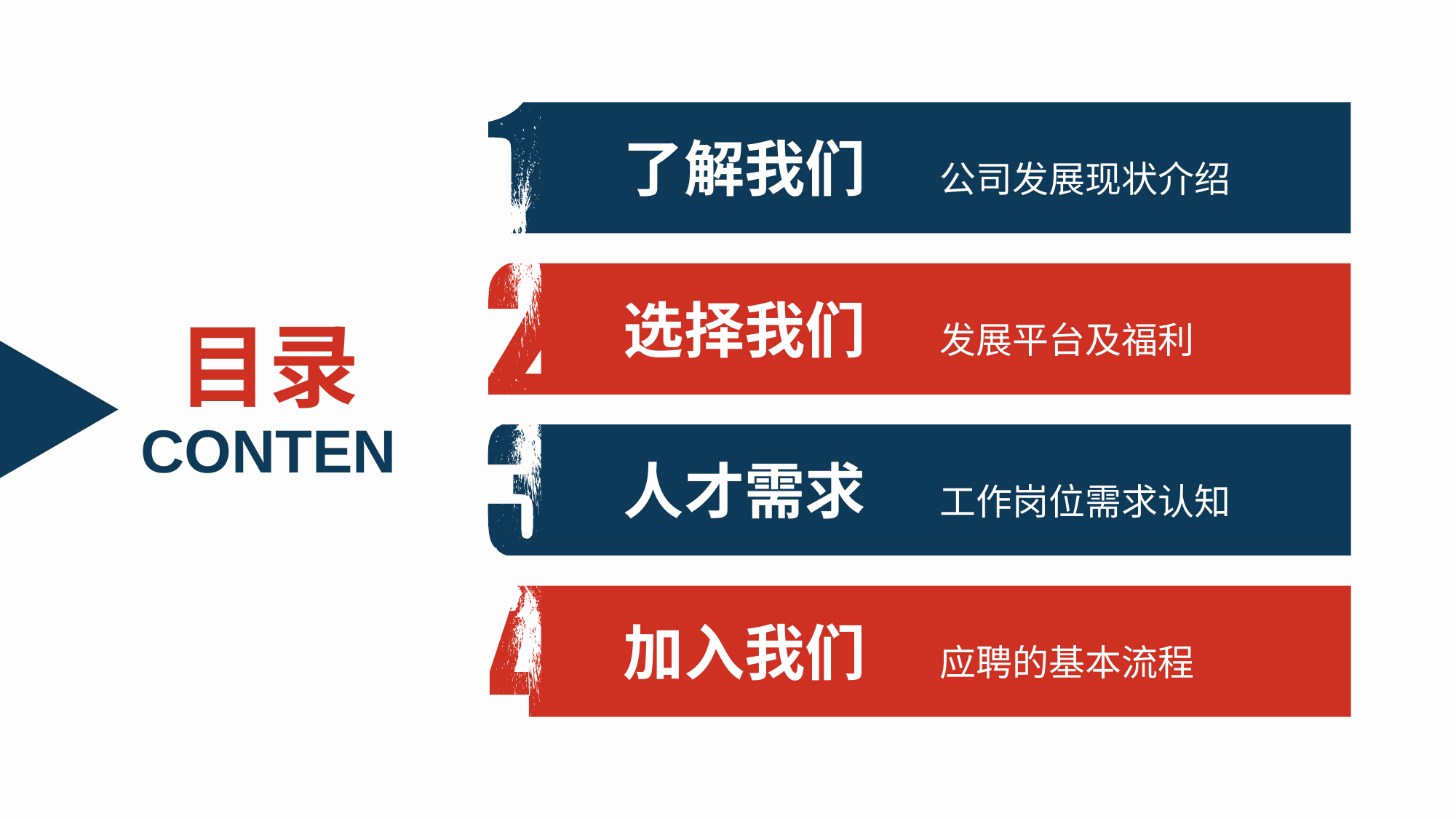

了解我们
公司发展现状介绍

选择我们
发展平台及福利
目录

CONTEN

人才需求
工作岗位需求认知

加入我们
应聘的基本流程